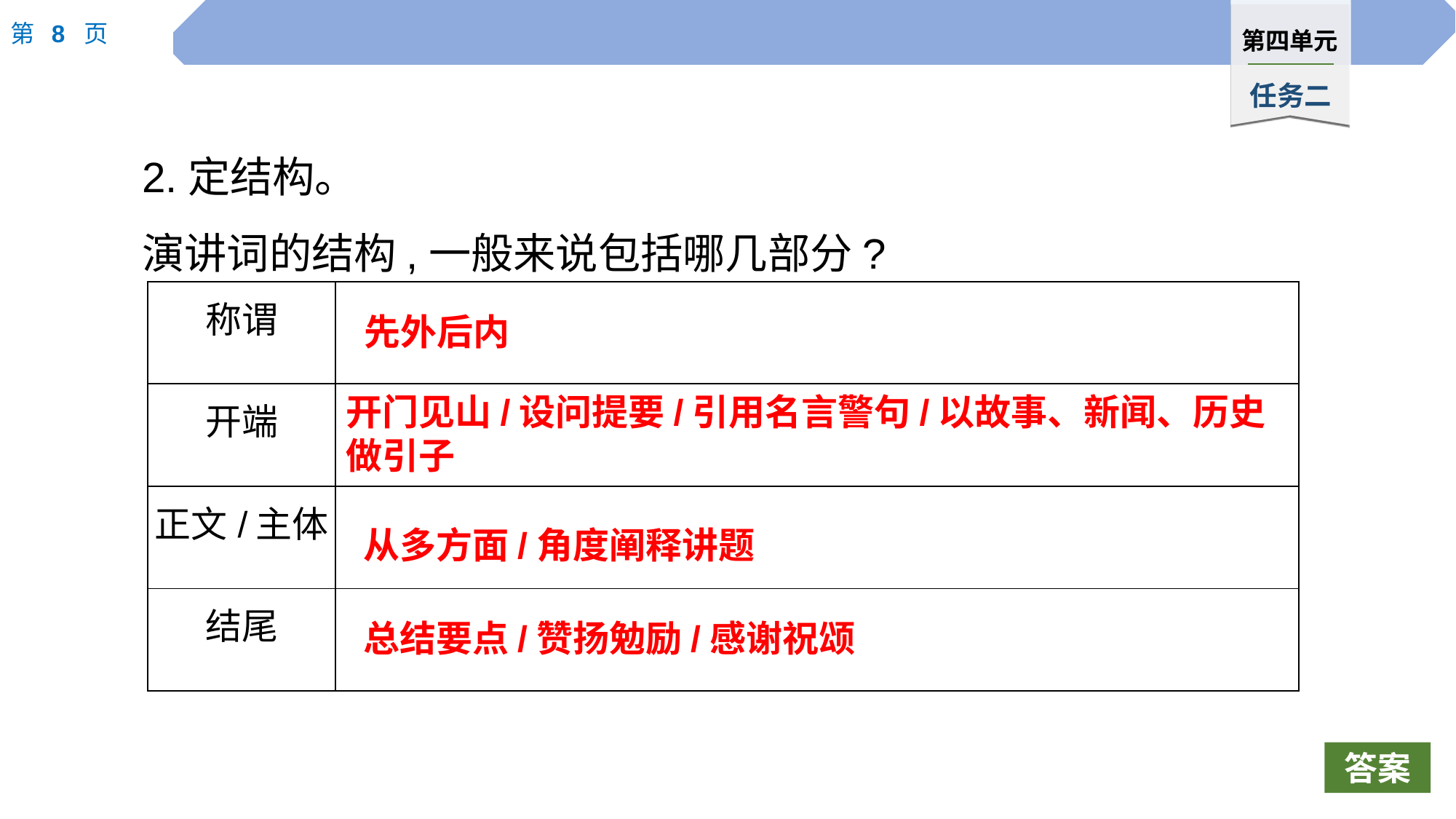

2.定结构。
演讲词的结构,一般来说包括哪几部分?
| 称谓 |  |
| --- | --- |
| 开端 |  |
| 正文/主体 |  |
| 结尾 |  |
先外后内
开门见山/设问提要/引用名言警句/以故事、新闻、历史做引子
从多方面/角度阐释讲题
总结要点/赞扬勉励/感谢祝颂
答案